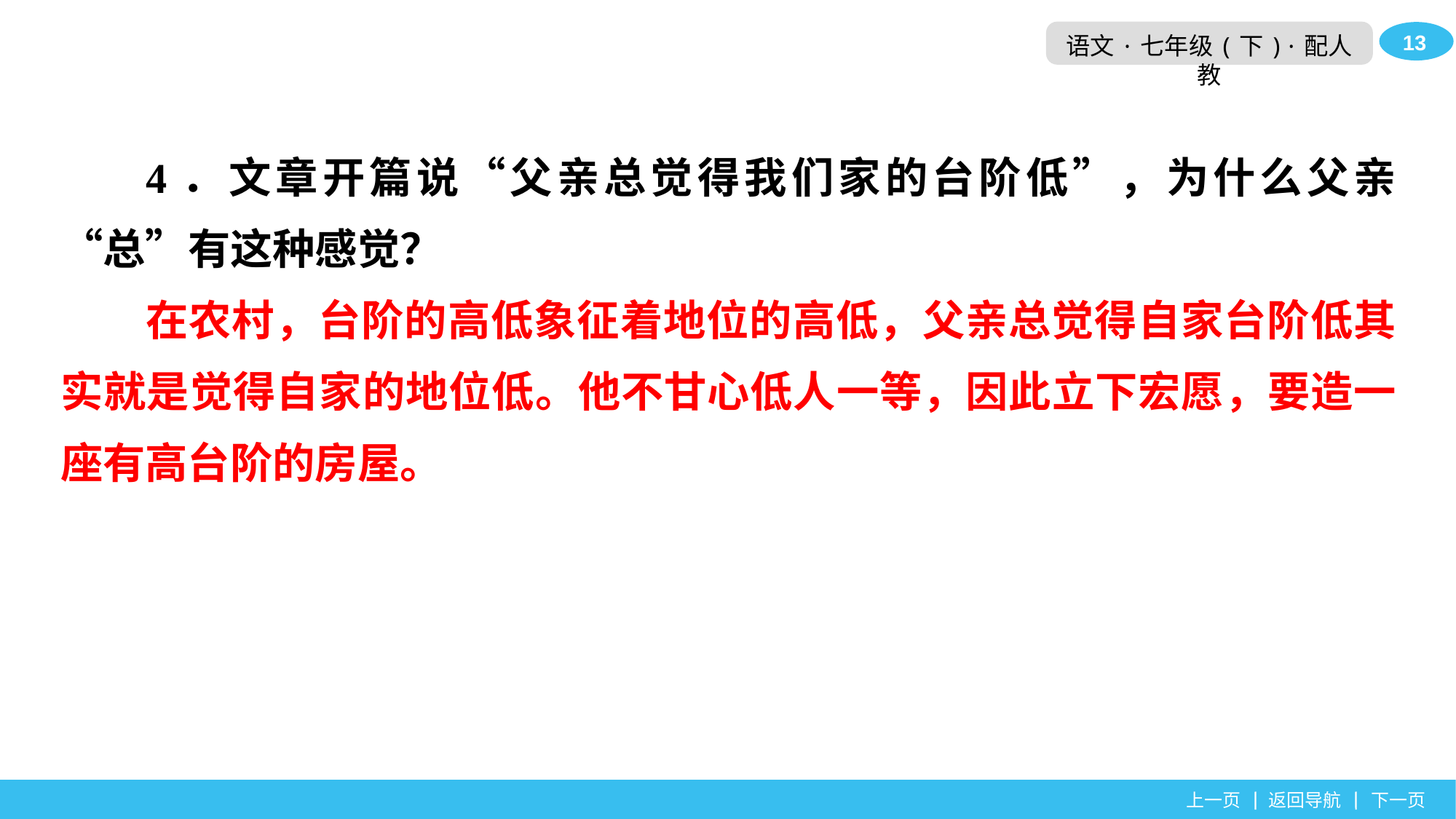

4．文章开篇说“父亲总觉得我们家的台阶低”，为什么父亲“总”有这种感觉？
在农村，台阶的高低象征着地位的高低，父亲总觉得自家台阶低其实就是觉得自家的地位低。他不甘心低人一等，因此立下宏愿，要造一座有高台阶的房屋。